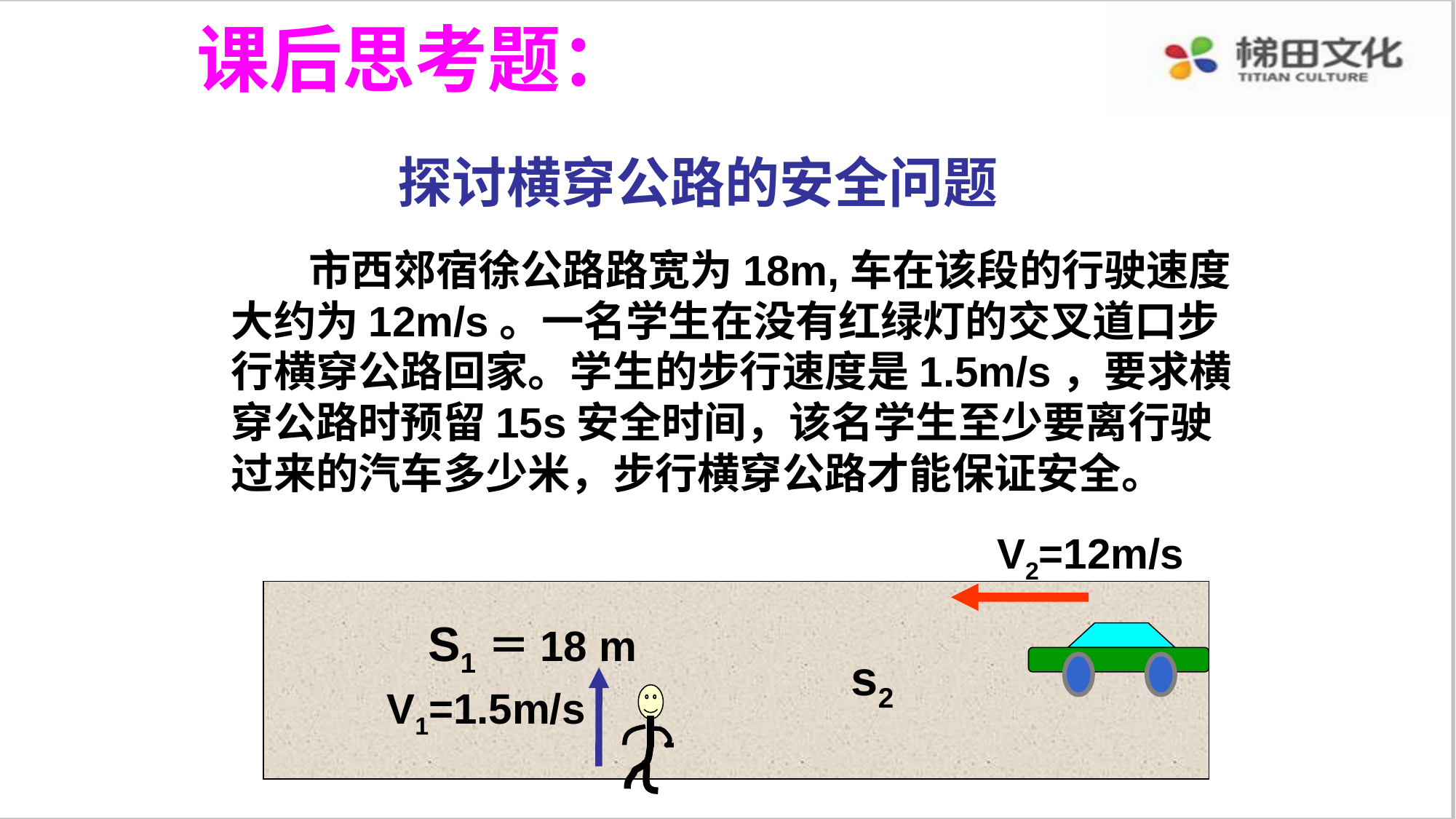

课后思考题：
           探讨横穿公路的安全问题
       市西郊宿徐公路路宽为18m,车在该段的行驶速度大约为12m/s。一名学生在没有红绿灯的交叉道口步行横穿公路回家。学生的步行速度是1.5m/s，要求横穿公路时预留15s安全时间，该名学生至少要离行驶过来的汽车多少米，步行横穿公路才能保证安全。
V2=12m/s

S1＝18 m

s2

V1=1.5m/s